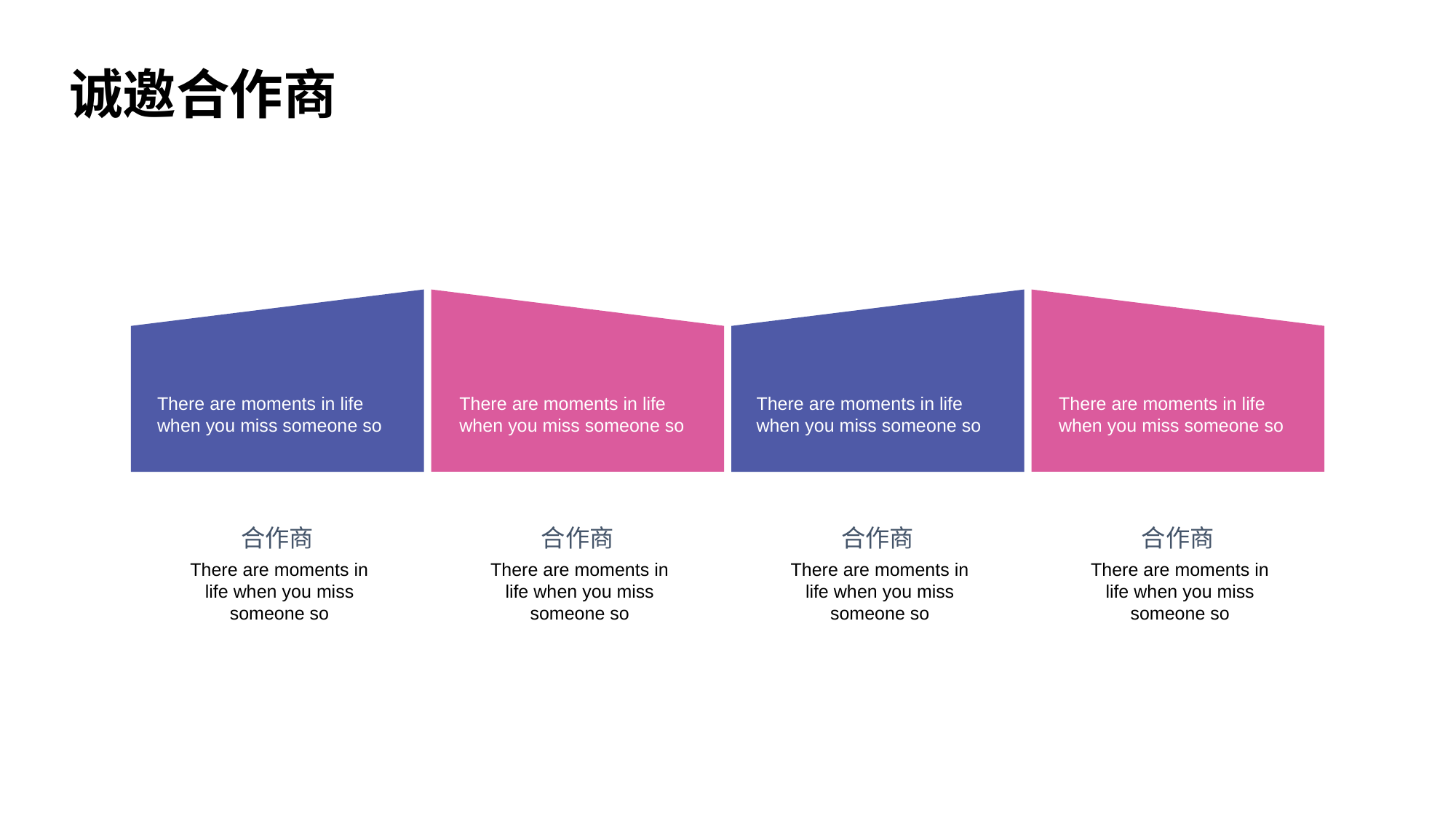

诚邀合作商

There are moments in life when you miss someone so
There are moments in life when you miss someone so
There are moments in life when you miss someone so
There are moments in life when you miss someone so
合作商
合作商
合作商
合作商
There are moments in life when you miss someone so
There are moments in life when you miss someone so
There are moments in life when you miss someone so
There are moments in life when you miss someone so